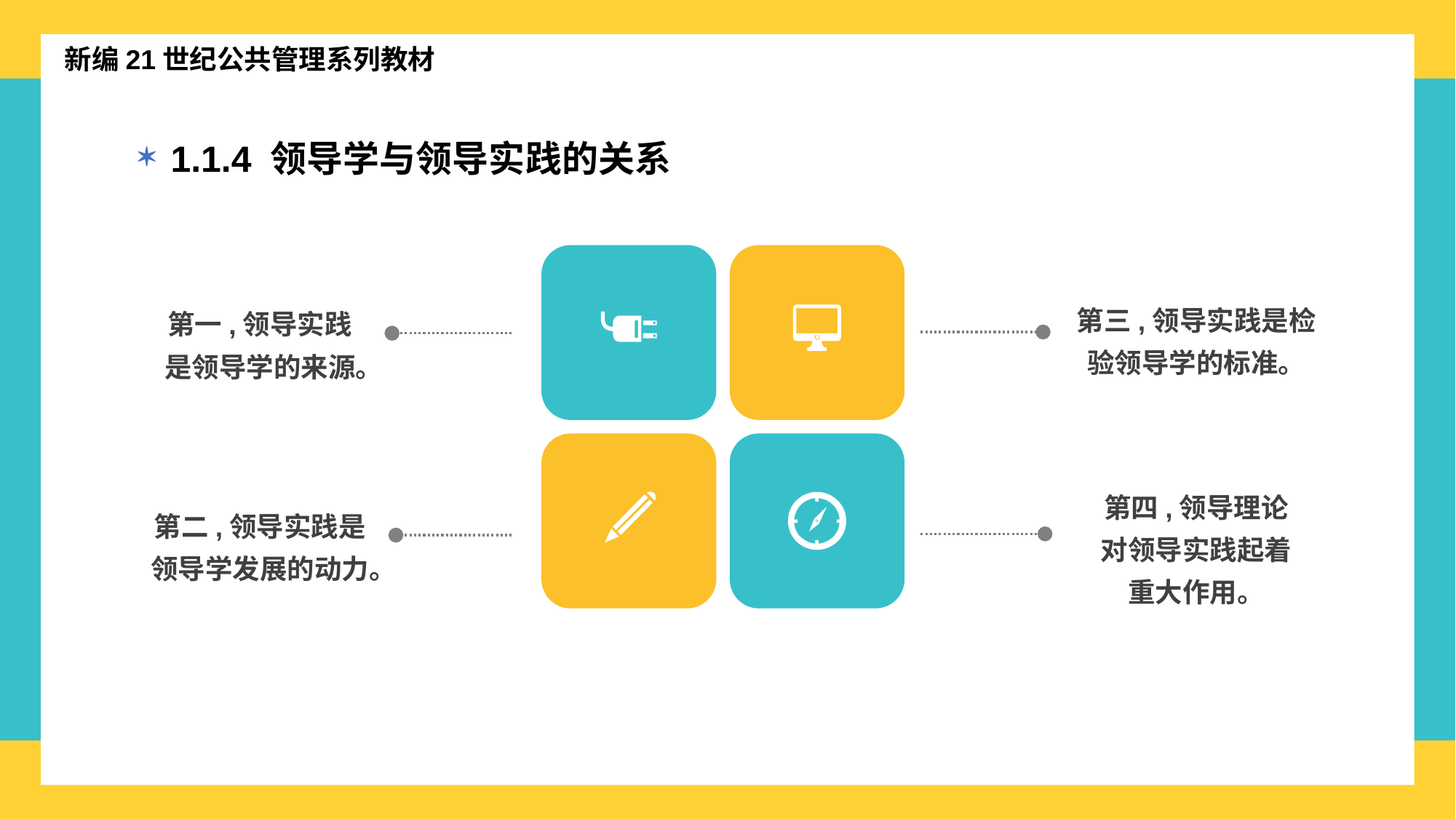

新编21世纪公共管理系列教材
1.1.4 领导学与领导实践的关系

第三,领导实践是检验领导学的标准。
第一,领导实践是领导学的来源。
第四,领导理论对领导实践起着重大作用。
第二,领导实践是领导学发展的动力。